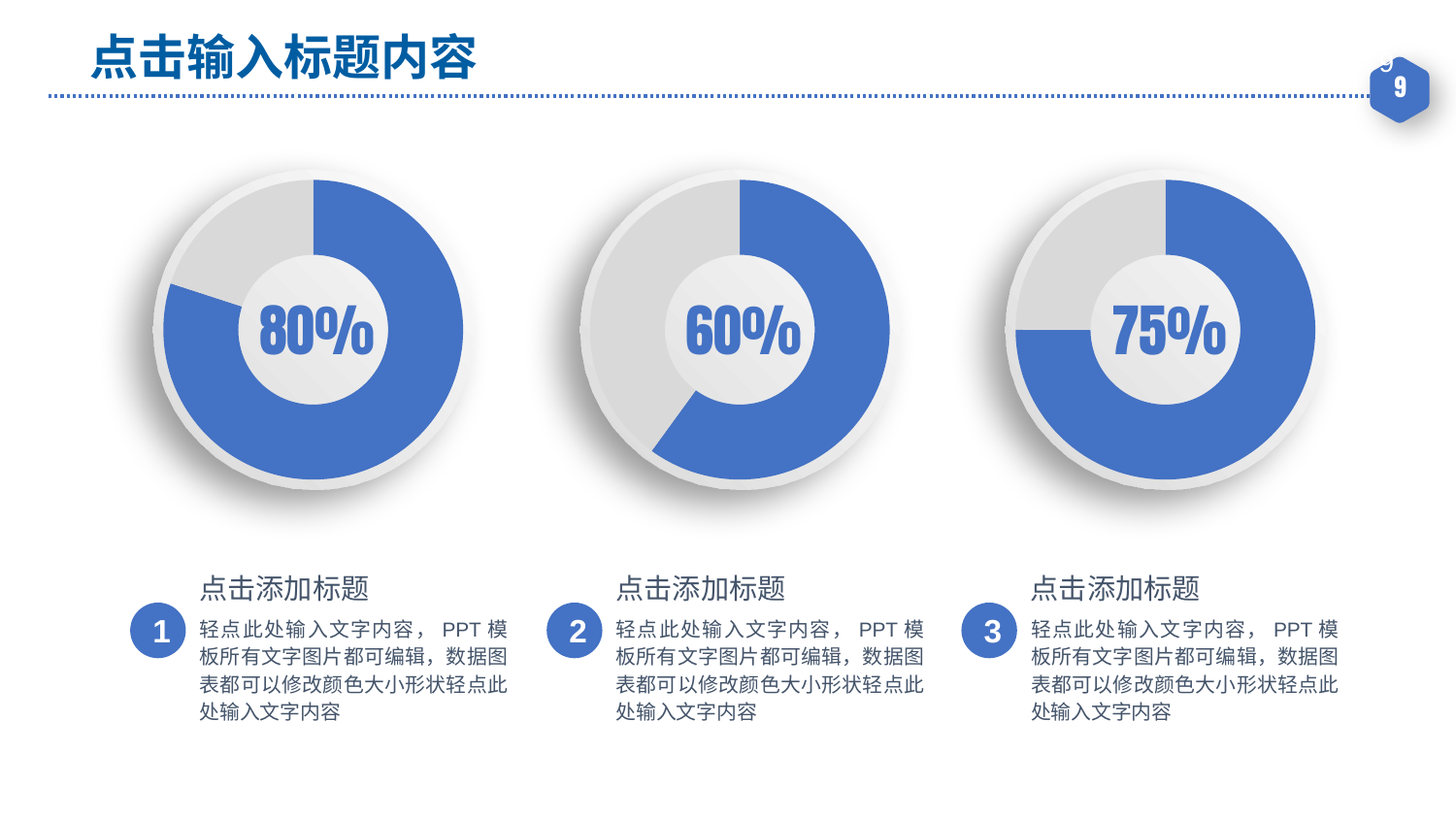

点击输入标题内容
9

### Chart

| Category | 销售额 |
|---|---|
| 2015 | 80.0 |
| 2016 | 20.0 |
80%

### Chart

| Category | 销售额 |
|---|---|
| 2015 | 60.0 |
| 2016 | 40.0 |
60%

### Chart

| Category | 销售额 |
|---|---|
| 2015 | 75.0 |
| 2016 | 25.0 |
75%
点击添加标题
1
轻点此处输入文字内容，PPT模板所有文字图片都可编辑，数据图表都可以修改颜色大小形状轻点此处输入文字内容
点击添加标题
2
轻点此处输入文字内容，PPT模板所有文字图片都可编辑，数据图表都可以修改颜色大小形状轻点此处输入文字内容
点击添加标题
3
轻点此处输入文字内容，PPT模板所有文字图片都可编辑，数据图表都可以修改颜色大小形状轻点此处输入文字内容
PPT模板下载：www.1ppt.com/moban/     行业PPT模板：www.1ppt.com/hangye/
节日PPT模板：www.1ppt.com/jieri/           PPT素材下载：www.1ppt.com/sucai/
PPT背景图片：www.1ppt.com/beijing/      PPT图表下载：www.1ppt.com/tubiao/
优秀PPT下载：www.1ppt.com/xiazai/        PPT教程： www.1ppt.com/powerpoint/
Word教程： www.1ppt.com/word/              Excel教程：www.1ppt.com/excel/
资料下载：www.1ppt.com/ziliao/                PPT课件下载：www.1ppt.com/kejian/
范文下载：www.1ppt.com/fanwen/             试卷下载：www.1ppt.com/shiti/
教案下载：www.1ppt.com/jiaoan/
字体下载：www.1ppt.com/ziti/